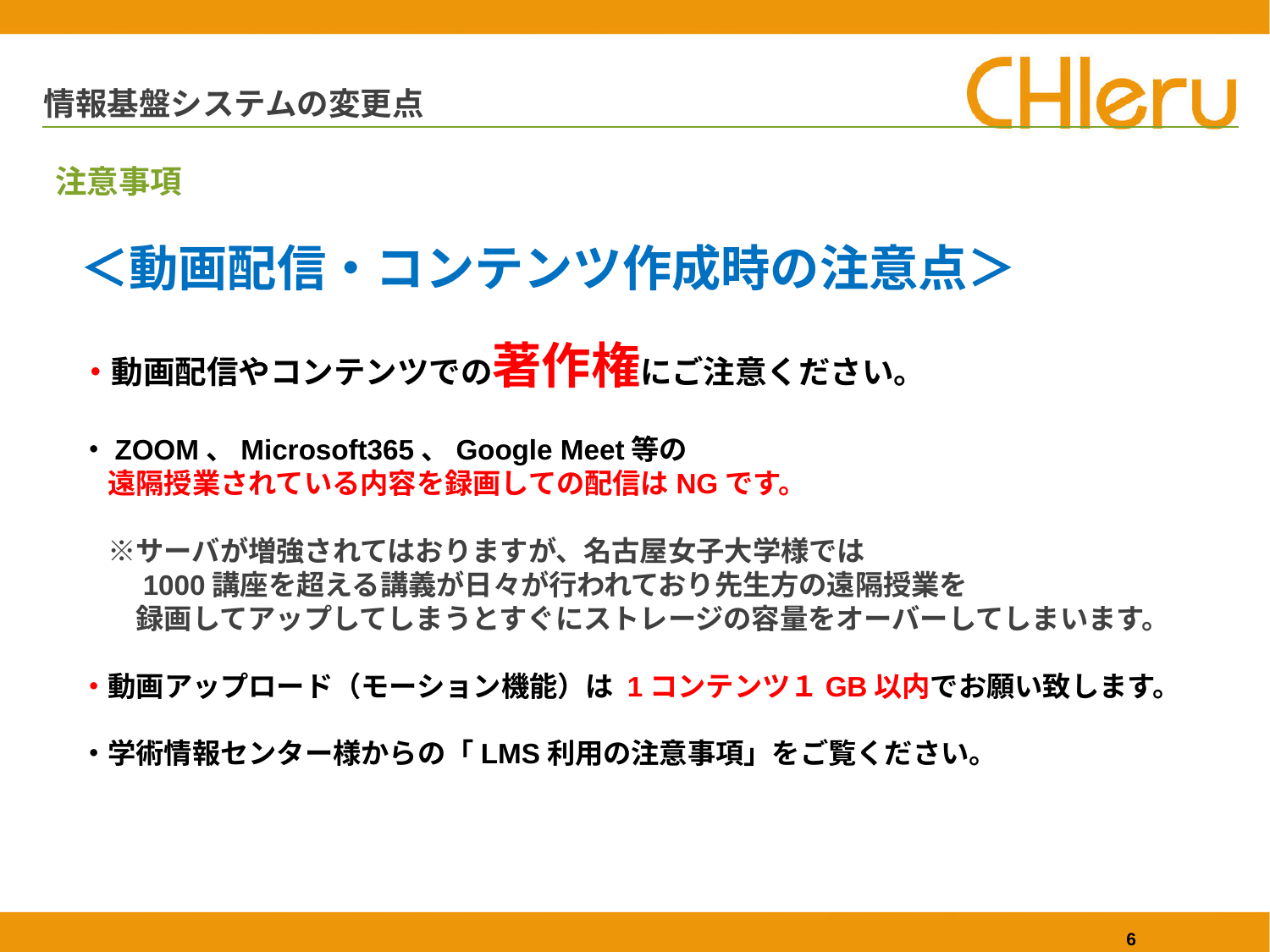

# 情報基盤システムの変更点
注意事項
＜動画配信・コンテンツ作成時の注意点＞

・動画配信やコンテンツでの著作権にご注意ください。

・ZOOM、Microsoft365、Google Meet等の
　遠隔授業されている内容を録画しての配信はNGです。

　※サーバが増強されてはおりますが、名古屋女子大学様では
　　1000講座を超える講義が日々が行われており先生方の遠隔授業を
　　録画してアップしてしまうとすぐにストレージの容量をオーバーしてしまいます。

・動画アップロード（モーション機能）は 1コンテンツ１GB以内でお願い致します。

・学術情報センター様からの「LMS利用の注意事項」をご覧ください。

6